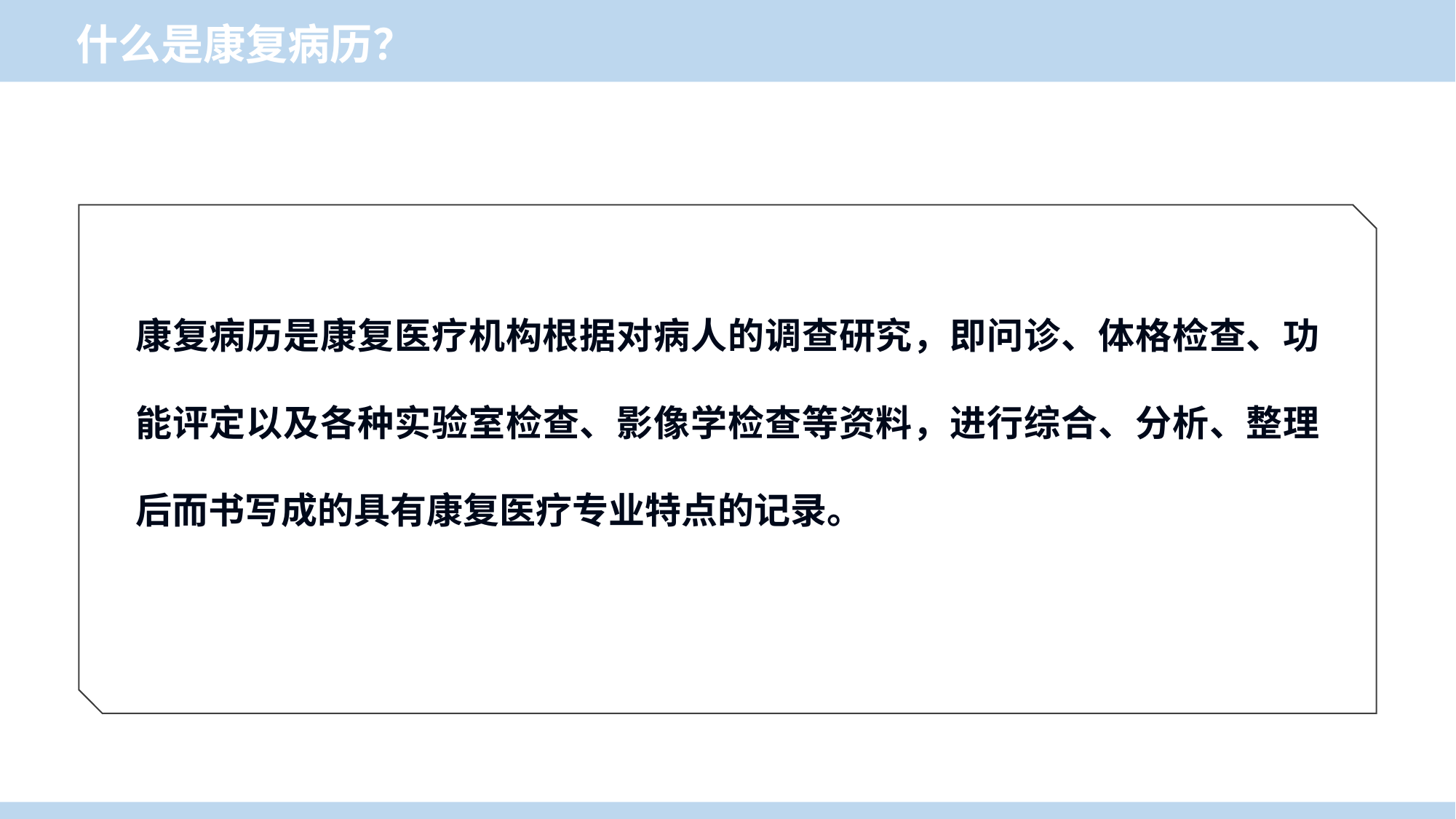

什么是康复病历？

康复病历是康复医疗机构根据对病人的调查研究，即问诊、体格检查、功能评定以及各种实验室检查、影像学检查等资料，进行综合、分析、整理后而书写成的具有康复医疗专业特点的记录。